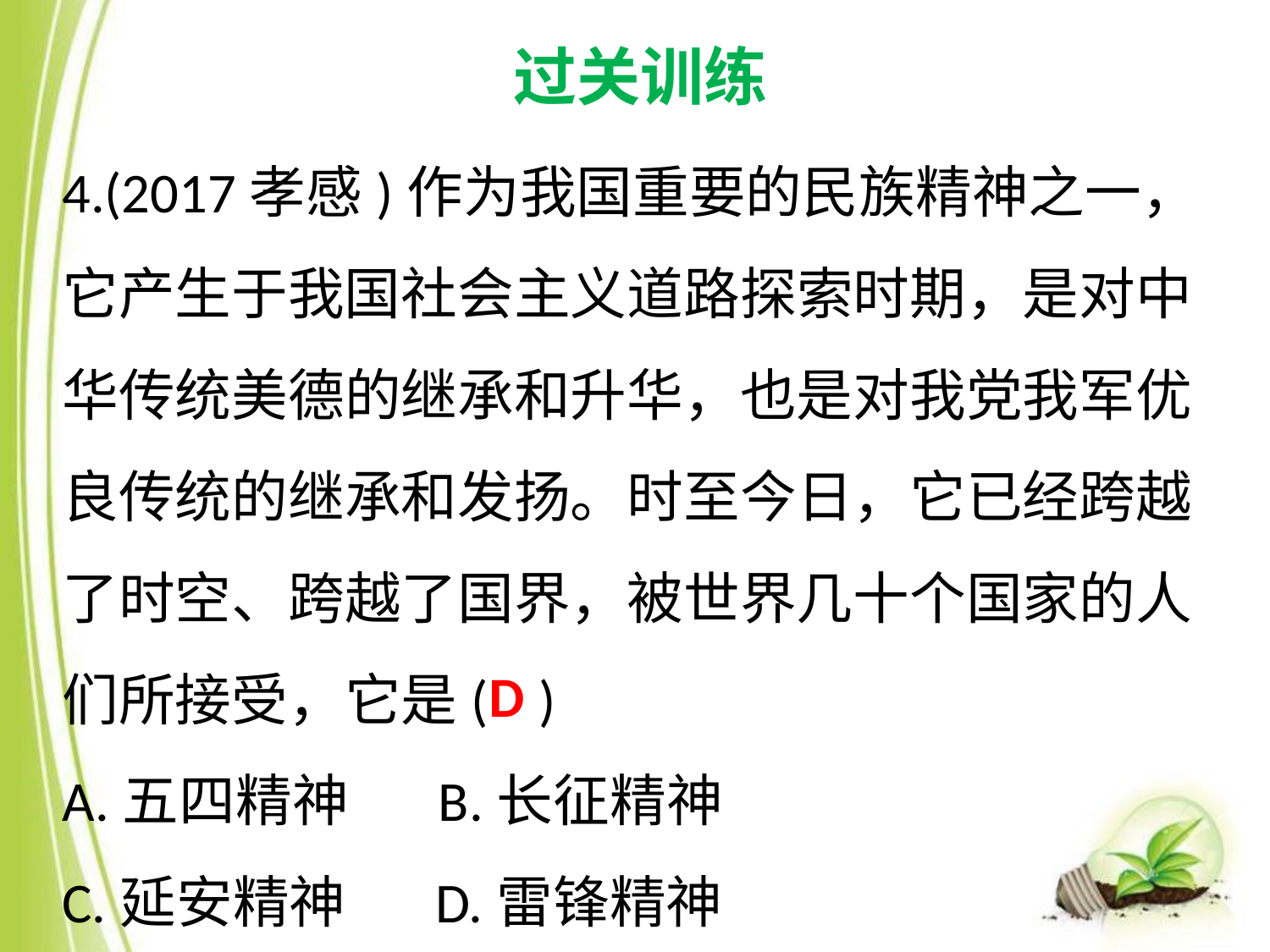

过关训练
4.(2017孝感)作为我国重要的民族精神之一，它产生于我国社会主义道路探索时期，是对中华传统美德的继承和升华，也是对我党我军优良传统的继承和发扬。时至今日，它已经跨越了时空、跨越了国界，被世界几十个国家的人们所接受，它是(    )
A.五四精神      B.长征精神
C.延安精神      D.雷锋精神

D